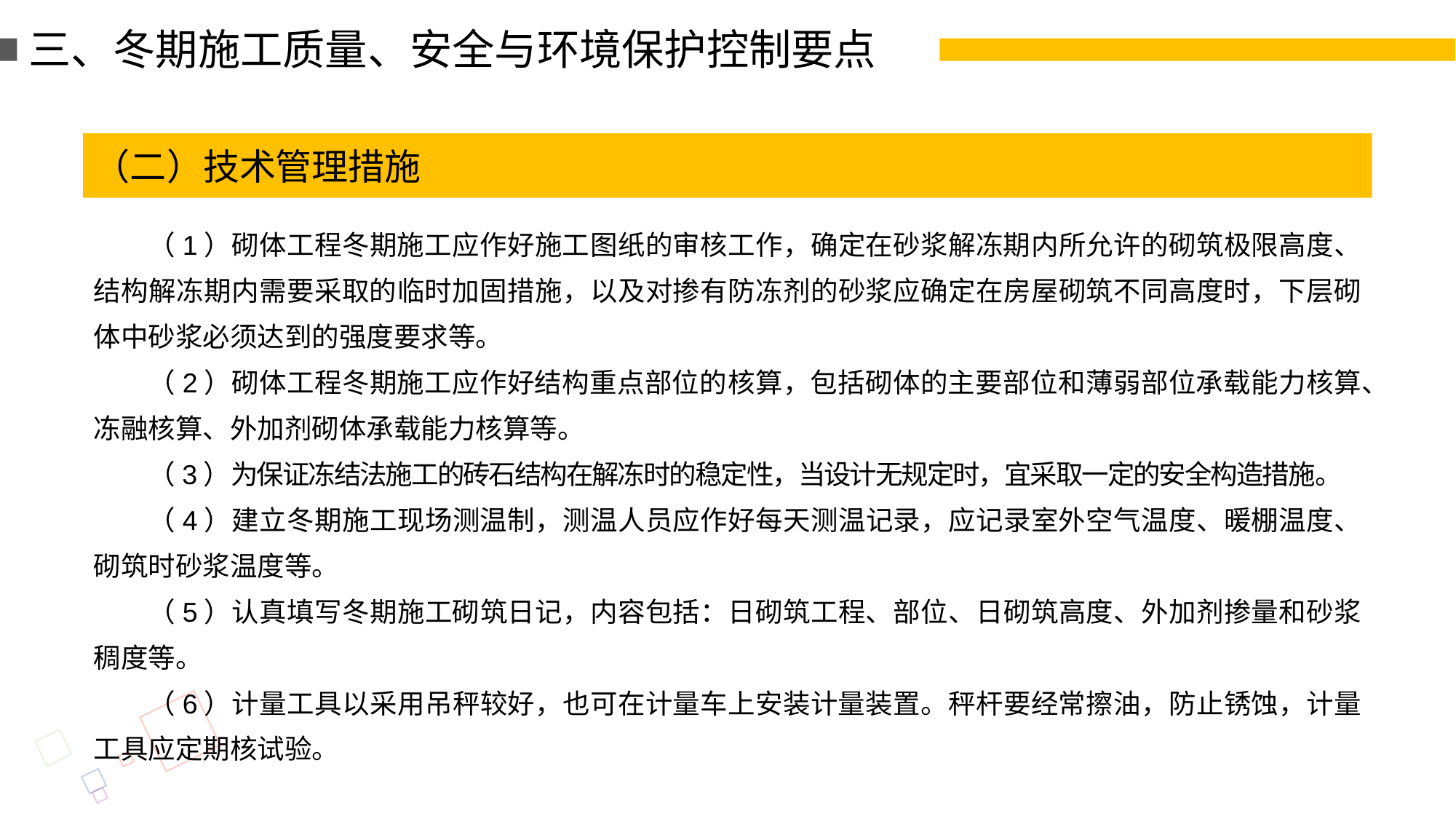

三、冬期施工质量、安全与环境保护控制要点
（二）技术管理措施
（1）砌体工程冬期施工应作好施工图纸的审核工作，确定在砂浆解冻期内所允许的砌筑极限高度、结构解冻期内需要采取的临时加固措施，以及对掺有防冻剂的砂浆应确定在房屋砌筑不同高度时，下层砌体中砂浆必须达到的强度要求等。
（2）砌体工程冬期施工应作好结构重点部位的核算，包括砌体的主要部位和薄弱部位承载能力核算、冻融核算、外加剂砌体承载能力核算等。
（3）为保证冻结法施工的砖石结构在解冻时的稳定性，当设计无规定时，宜采取一定的安全构造措施。
（4）建立冬期施工现场测温制，测温人员应作好每天测温记录，应记录室外空气温度、暖棚温度、砌筑时砂浆温度等。
（5）认真填写冬期施工砌筑日记，内容包括：日砌筑工程、部位、日砌筑高度、外加剂掺量和砂浆稠度等。
（6）计量工具以采用吊秤较好，也可在计量车上安装计量装置。秤杆要经常擦油，防止锈蚀，计量工具应定期核试验。